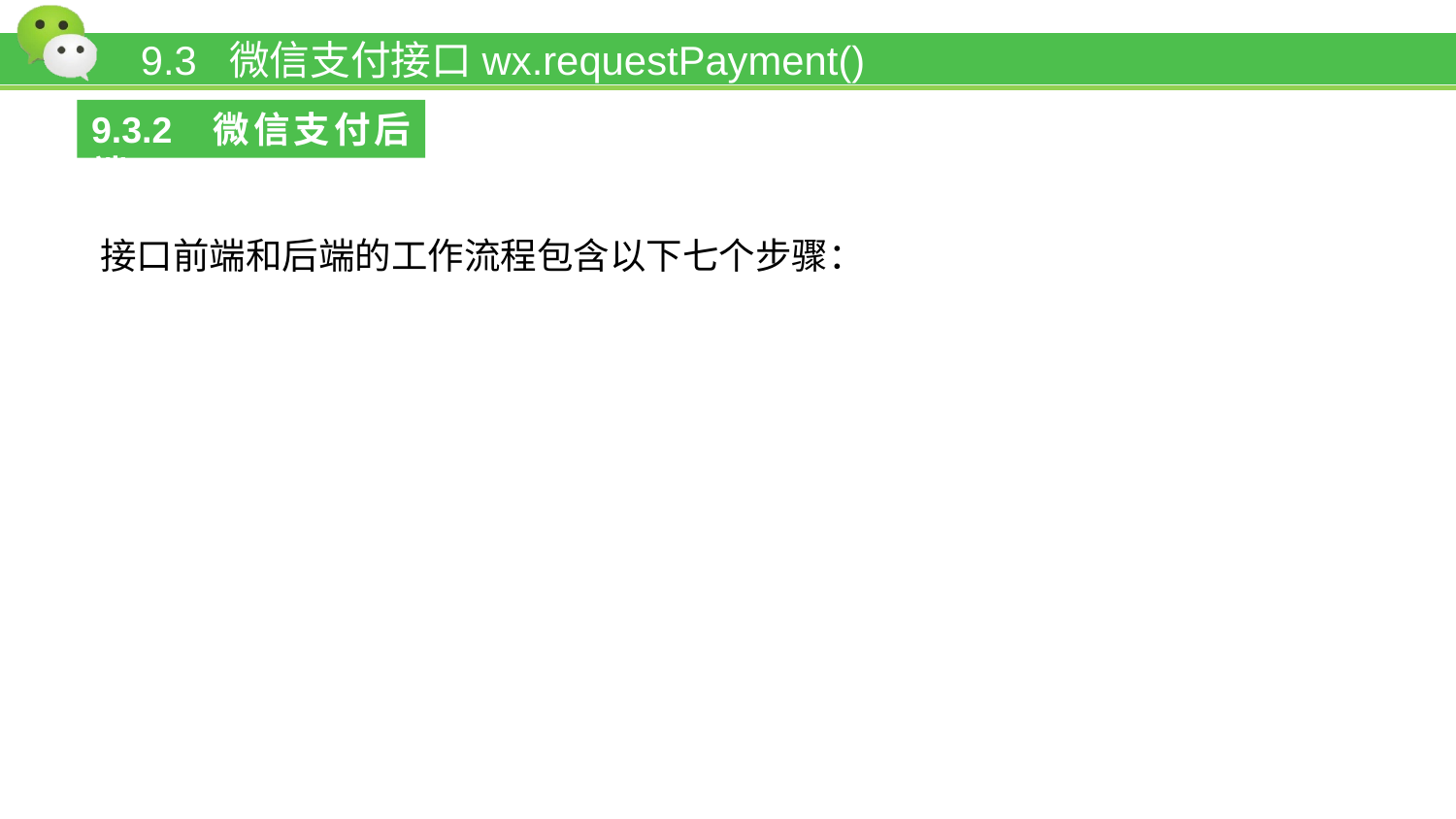

# 9.3  微信支付接口wx.requestPayment()
9.3.2  微信支付后端
接口前端和后端的工作流程包含以下七个步骤：